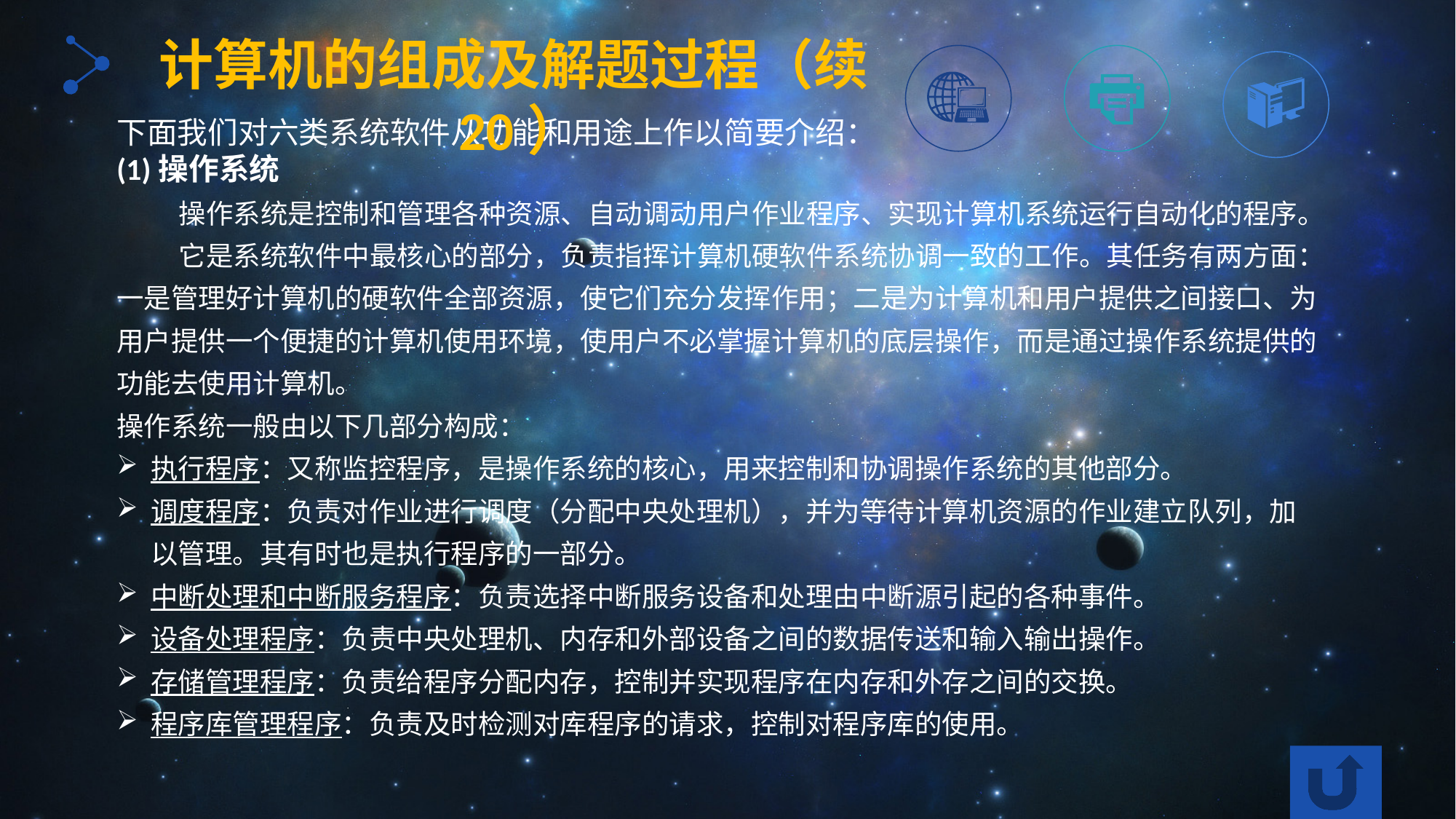

计算机的组成及解题过程（续20）

下面我们对六类系统软件从功能和用途上作以简要介绍：
(1)操作系统
         操作系统是控制和管理各种资源、自动调动用户作业程序、实现计算机系统运行自动化的程序。
         它是系统软件中最核心的部分，负责指挥计算机硬软件系统协调一致的工作。其任务有两方面：一是管理好计算机的硬软件全部资源，使它们充分发挥作用；二是为计算机和用户提供之间接口、为用户提供一个便捷的计算机使用环境，使用户不必掌握计算机的底层操作，而是通过操作系统提供的功能去使用计算机。
操作系统一般由以下几部分构成：
执行程序：又称监控程序，是操作系统的核心，用来控制和协调操作系统的其他部分。
调度程序：负责对作业进行调度（分配中央处理机），并为等待计算机资源的作业建立队列，加以管理。其有时也是执行程序的一部分。
中断处理和中断服务程序：负责选择中断服务设备和处理由中断源引起的各种事件。
设备处理程序：负责中央处理机、内存和外部设备之间的数据传送和输入输出操作。
存储管理程序：负责给程序分配内存，控制并实现程序在内存和外存之间的交换。
程序库管理程序：负责及时检测对库程序的请求，控制对程序库的使用。